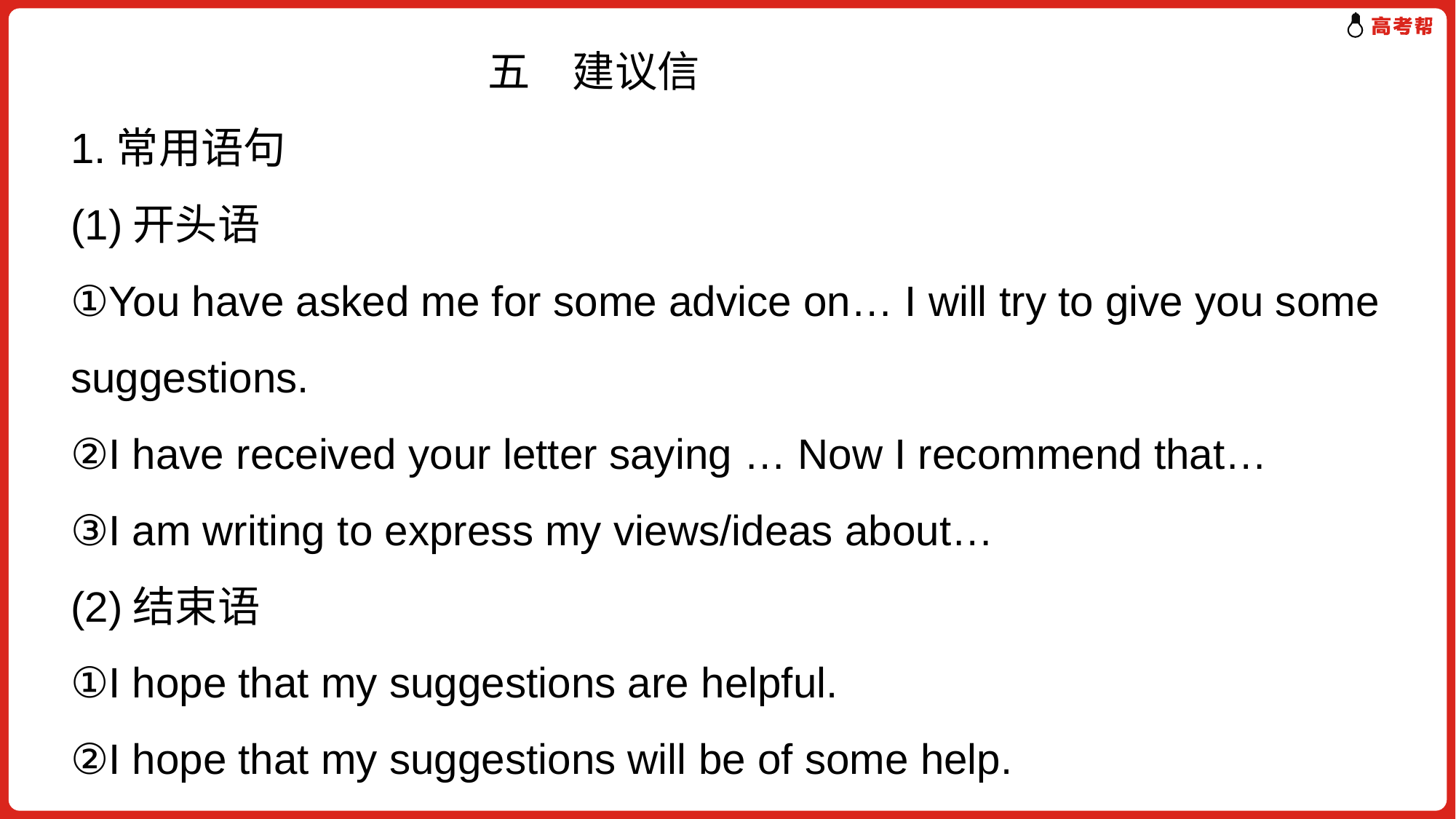

五　建议信
1.常用语句
(1)开头语
①You have asked me for some advice on… I will try to give you some suggestions.
②I have received your letter saying … Now I recommend that…
③I am writing to express my views/ideas about…
(2)结束语
①I hope that my suggestions are helpful.
②I hope that my suggestions will be of some help.